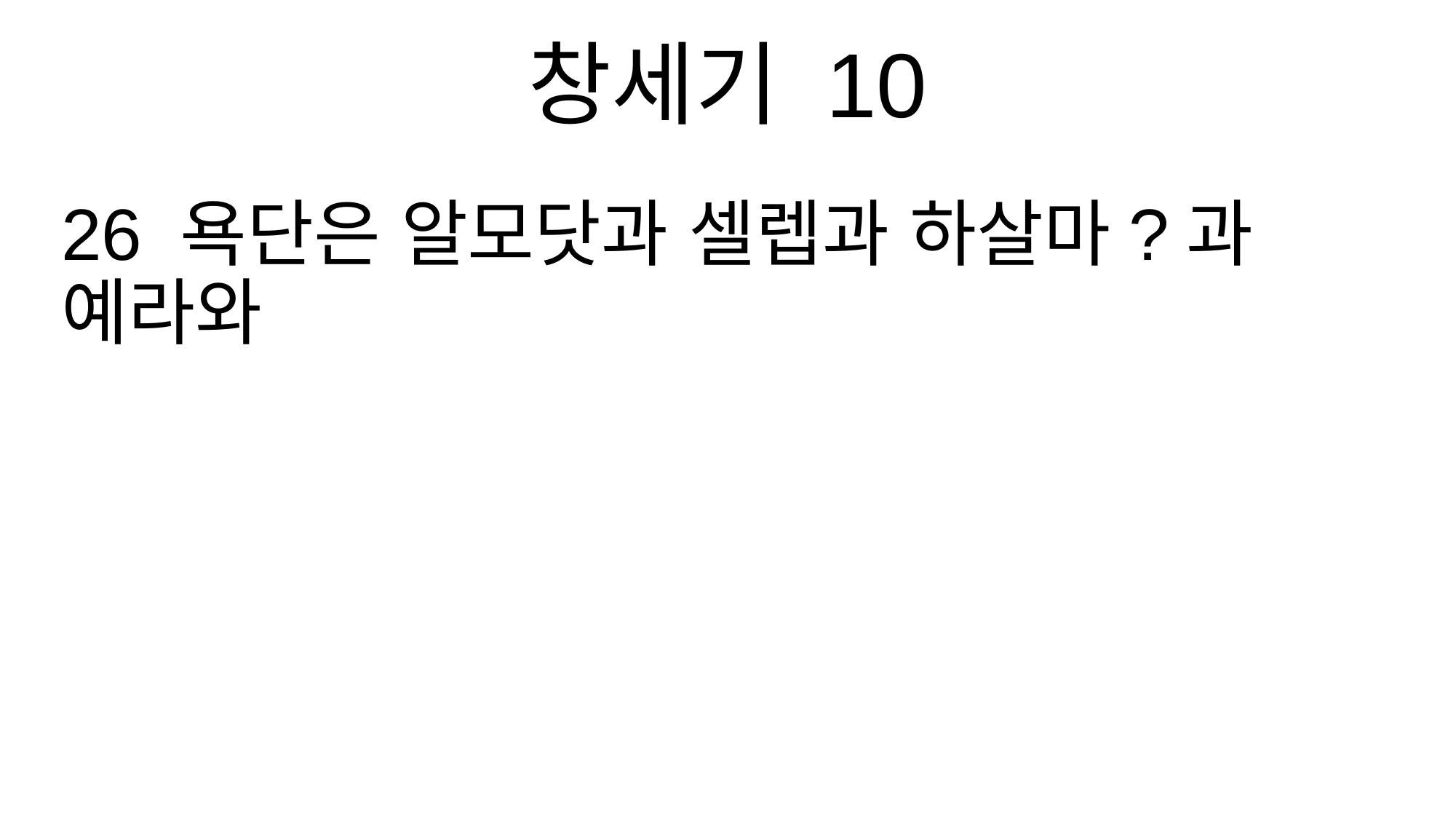

창세기 10
26 욕단은 알모닷과 셀렙과 하살마?과 예라와